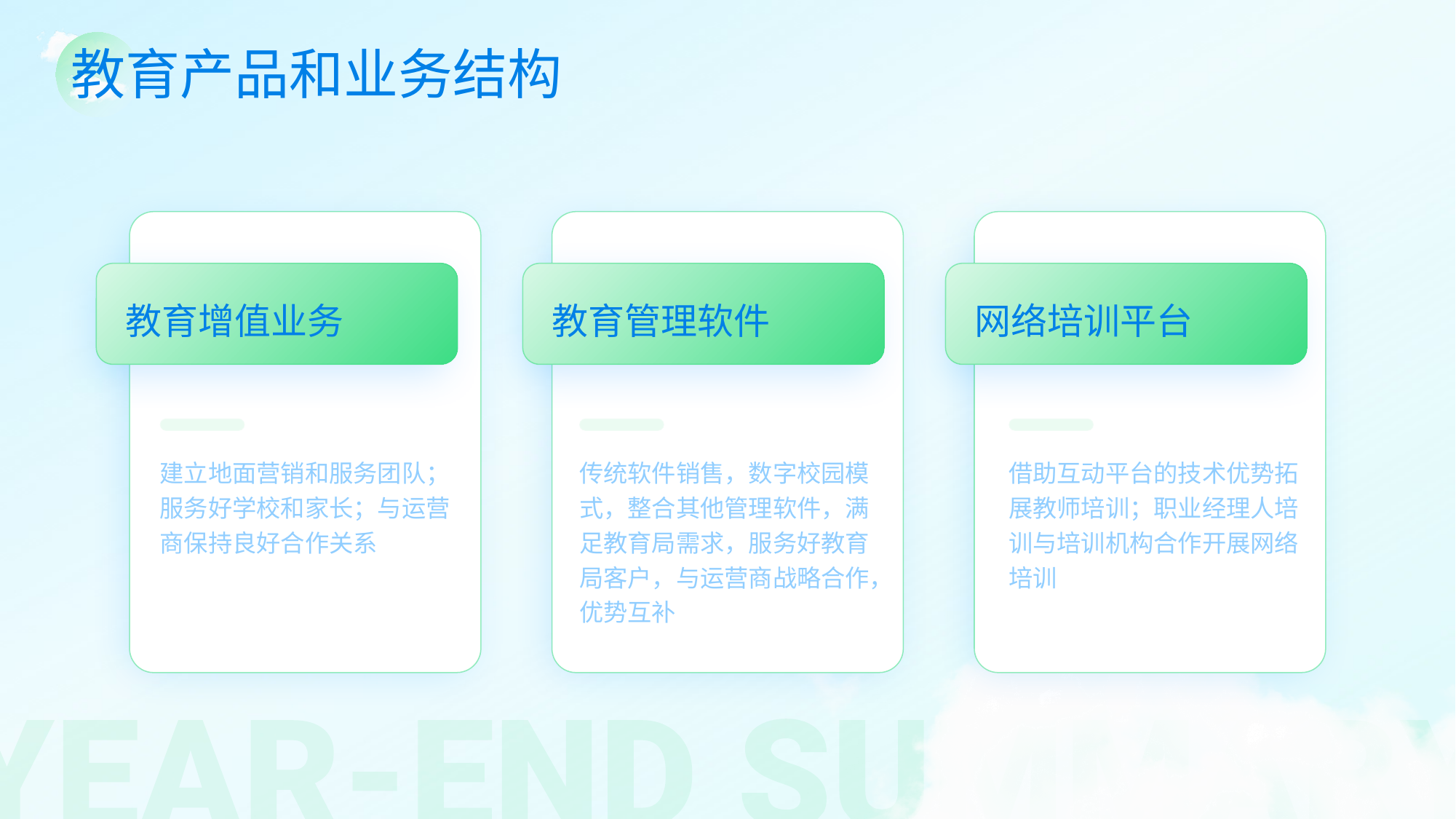

教育产品和业务结构

教育增值业务
教育管理软件
网络培训平台

建立地面营销和服务团队；服务好学校和家长；与运营商保持良好合作关系
传统软件销售，数字校园模式，整合其他管理软件，满足教育局需求，服务好教育局客户，与运营商战略合作，优势互补
借助互动平台的技术优势拓展教师培训；职业经理人培训与培训机构合作开展网络培训